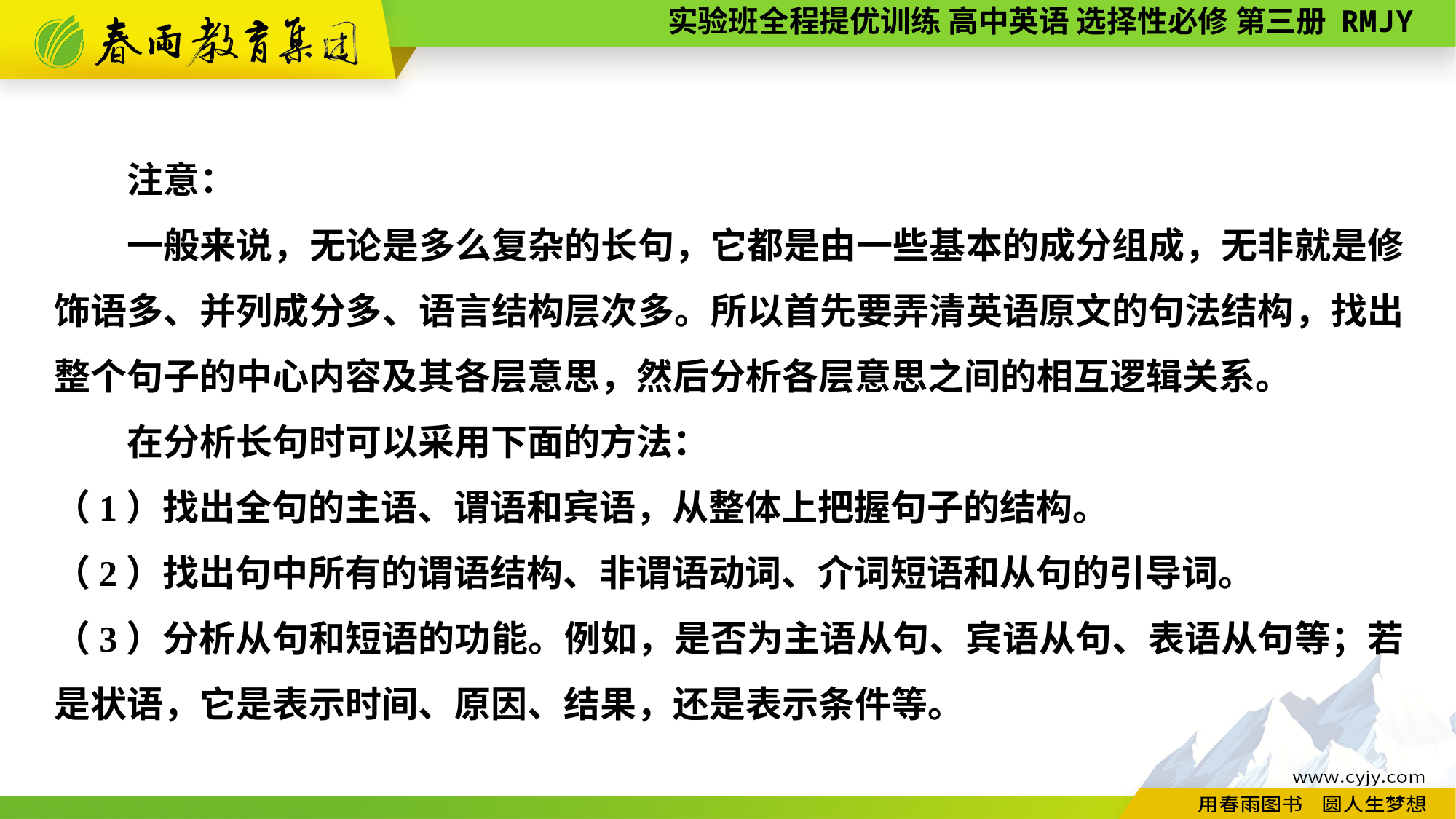

注意：
　　一般来说，无论是多么复杂的长句，它都是由一些基本的成分组成，无非就是修饰语多、并列成分多、语言结构层次多。所以首先要弄清英语原文的句法结构，找出整个句子的中心内容及其各层意思，然后分析各层意思之间的相互逻辑关系。
　　在分析长句时可以采用下面的方法：
（1）找出全句的主语、谓语和宾语，从整体上把握句子的结构。
（2）找出句中所有的谓语结构、非谓语动词、介词短语和从句的引导词。
（3）分析从句和短语的功能。例如，是否为主语从句、宾语从句、表语从句等；若是状语，它是表示时间、原因、结果，还是表示条件等。